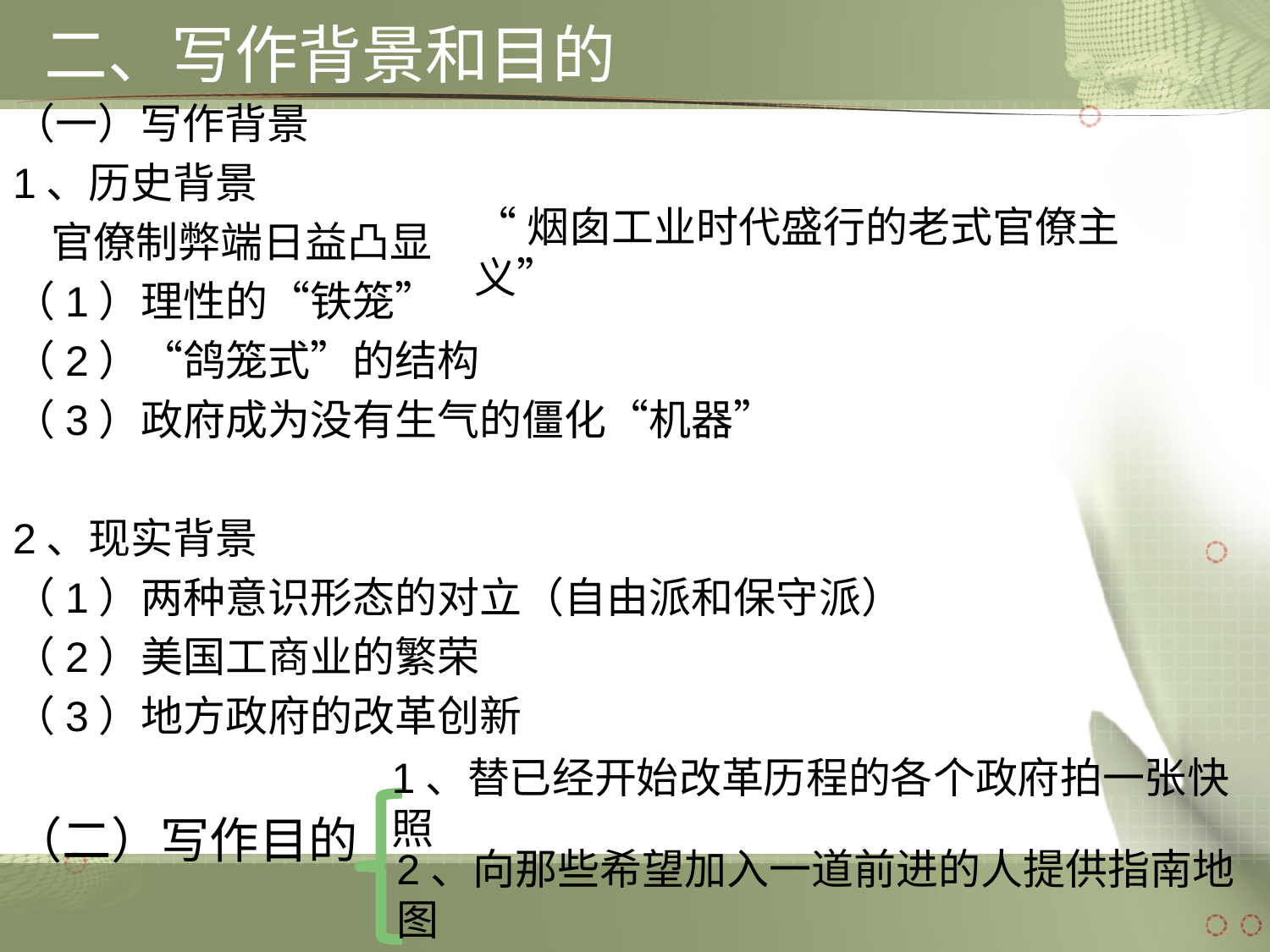

# 二、写作背景和目的
（一）写作背景
1、历史背景
   官僚制弊端日益凸显
（1）理性的“铁笼”
（2）“鸽笼式”的结构
（3）政府成为没有生气的僵化“机器”

2、现实背景
（1）两种意识形态的对立（自由派和保守派）
（2）美国工商业的繁荣
（3）地方政府的改革创新

（二）写作目的
“烟囱工业时代盛行的老式官僚主义”

1、替已经开始改革历程的各个政府拍一张快照

2、向那些希望加入一道前进的人提供指南地图